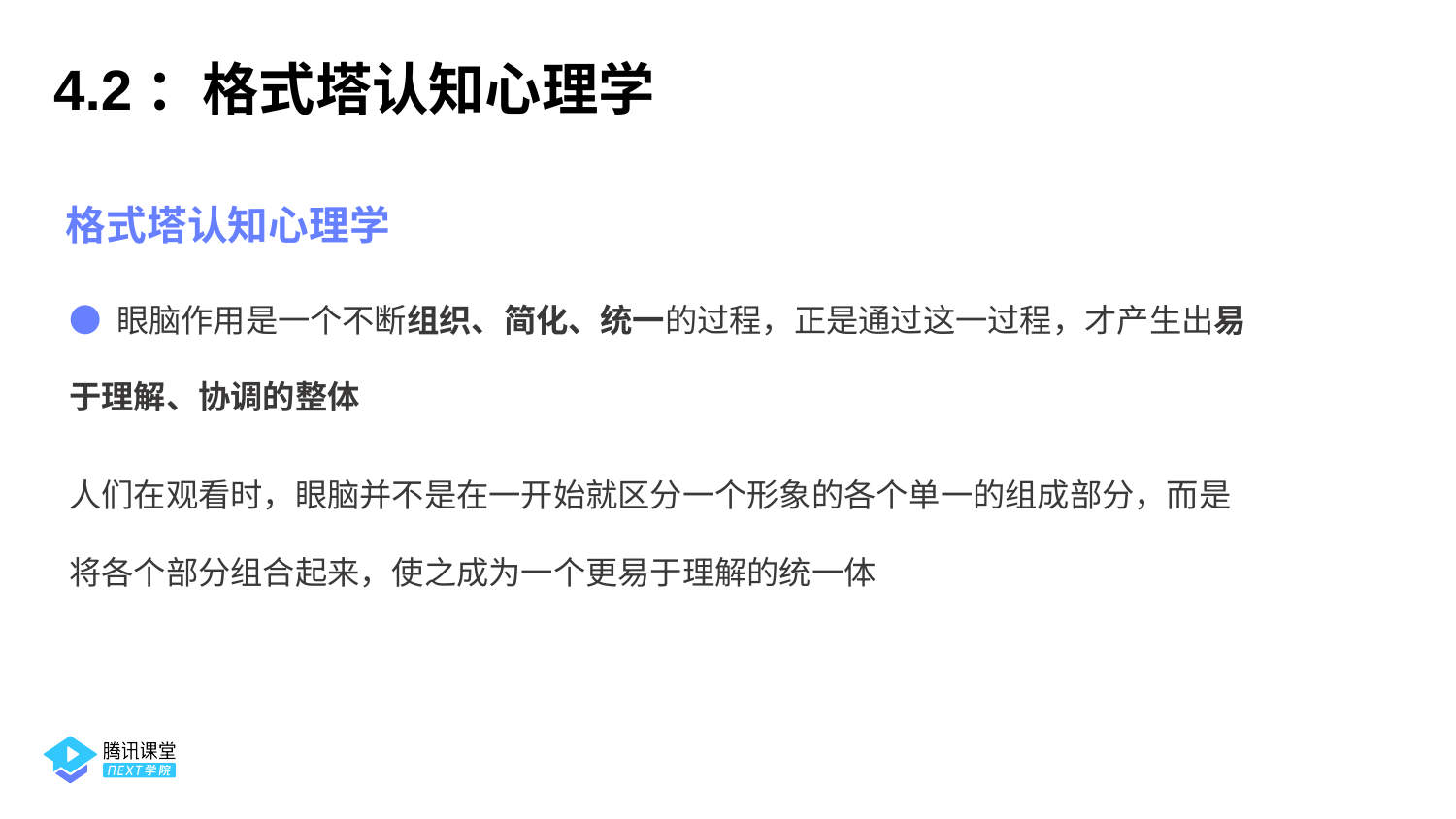

4.2：格式塔认知心理学
格式塔认知心理学
● 眼脑作用是一个不断组织、简化、统一的过程，正是通过这一过程，才产生出易于理解、协调的整体
人们在观看时，眼脑并不是在一开始就区分一个形象的各个单一的组成部分，而是将各个部分组合起来，使之成为一个更易于理解的统一体